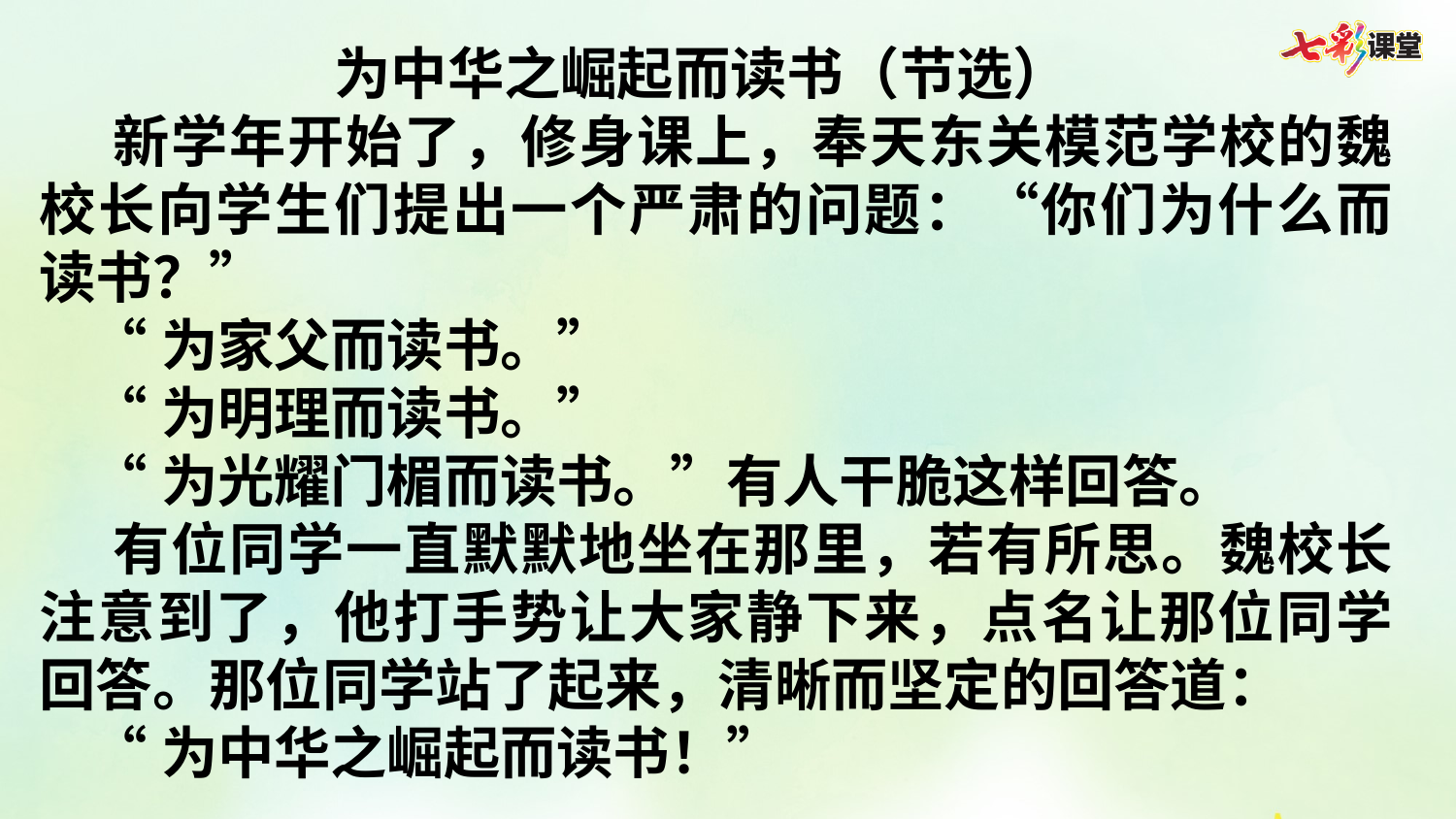

为中华之崛起而读书（节选）
    新学年开始了，修身课上，奉天东关模范学校的魏校长向学生们提出一个严肃的问题：“你们为什么而读书？”
    “为家父而读书。”
    “为明理而读书。”
    “为光耀门楣而读书。”有人干脆这样回答。
    有位同学一直默默地坐在那里，若有所思。魏校长注意到了，他打手势让大家静下来，点名让那位同学回答。那位同学站了起来，清晰而坚定的回答道：
    “为中华之崛起而读书！”